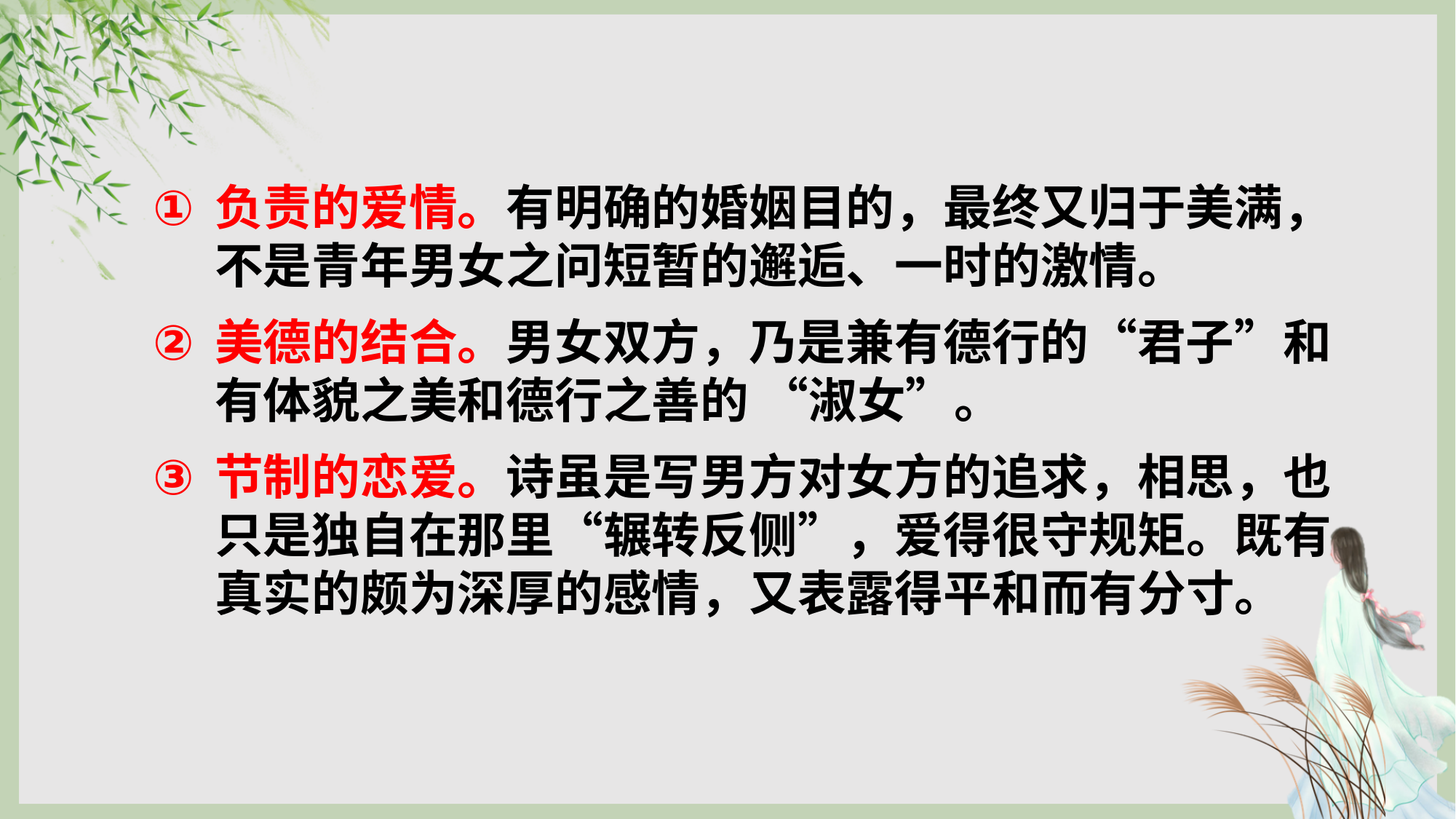

负责的爱情。有明确的婚姻目的，最终又归于美满，不是青年男女之问短暂的邂逅、一时的激情。
美德的结合。男女双方，乃是兼有德行的“君子”和有体貌之美和德行之善的 “淑女”。
节制的恋爱。诗虽是写男方对女方的追求，相思，也只是独自在那里“辗转反侧”，爱得很守规矩。既有真实的颇为深厚的感情，又表露得平和而有分寸。